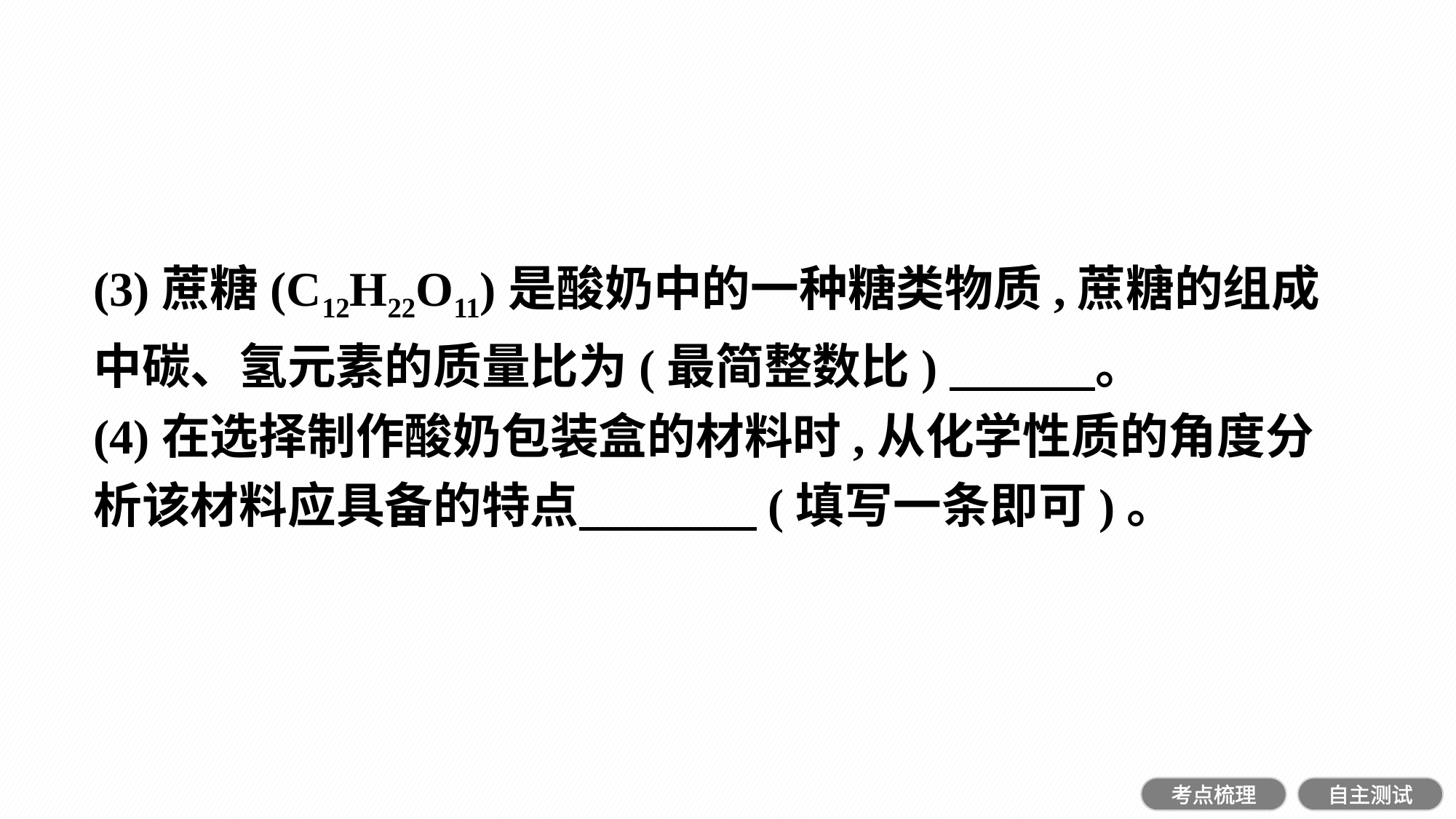

(3)蔗糖(C12H22O11)是酸奶中的一种糖类物质,蔗糖的组成中碳、氢元素的质量比为(最简整数比)　　　。
(4)在选择制作酸奶包装盒的材料时,从化学性质的角度分析该材料应具备的特点                (填写一条即可)。